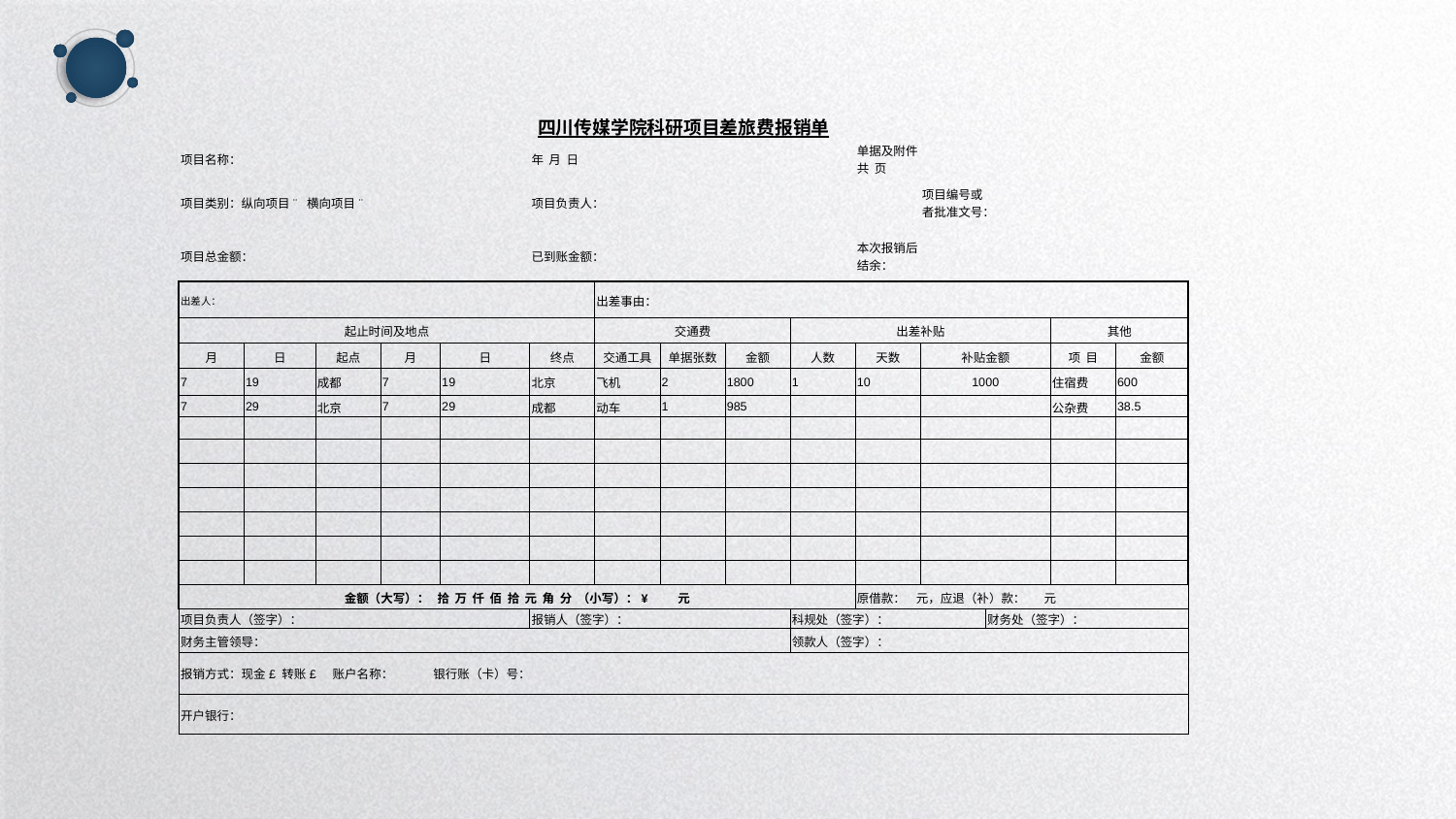

| 四川传媒学院科研项目差旅费报销单 |  |  |  |  |  |  |  |  |  |  |  |  |  |  |
| --- | --- | --- | --- | --- | --- | --- | --- | --- | --- | --- | --- | --- | --- | --- |
| 项目名称： |  |  |  |  | 年 月 日 |  |  |  |  | 单据及附件共 页 |  |  |  |  |
| 项目类别：纵向项目¨ 横向项目¨ |  |  |  |  | 项目负责人： |  |  |  |  |  | 项目编号或者批准文号： |  |  |  |
| 项目总金额： |  |  |  |  | 已到账金额： |  |  |  |  | 本次报销后结余： |  |  |  |  |
| 出差人： |  |  |  |  |  | 出差事由： |  |  |  |  |  |  |  |  |
| 起止时间及地点 |  |  |  |  |  | 交通费 |  |  | 出差补贴 |  |  |  | 其他 |  |
| 月 | 日 | 起点 | 月 | 日 | 终点 | 交通工具 | 单据张数 | 金额 | 人数 | 天数 | 补贴金额 |  | 项 目 | 金额 |
| 7 | 19 | 成都 | 7 | 19 | 北京 | 飞机 | 2 | 1800 | 1 | 10 | 1000 |  | 住宿费 | 600 |
| 7 | 29 | 北京 | 7 | 29 | 成都 | 动车 | 1 | 985 |  |  |  |  | 公杂费 | 38.5 |
|  |  |  |  |  |  |  |  |  |  |  |  |  |  |  |
|  |  |  |  |  |  |  |  |  |  |  |  |  |  |  |
|  |  |  |  |  |  |  |  |  |  |  |  |  |  |  |
|  |  |  |  |  |  |  |  |  |  |  |  |  |  |  |
|  |  |  |  |  |  |  |  |  |  |  |  |  |  |  |
|  |  |  |  |  |  |  |  |  |  |  |  |  |  |  |
|  |  |  |  |  |  |  |  |  |  |  |  |  |  |  |
| 金额（大写）： 拾 万 仟 佰 拾 元 角 分 （小写）：¥ 元 |  |  |  |  |  |  |  |  |  | 原借款： 元，应退（补）款： 元 |  |  |  |  |
| 项目负责人（签字）： |  |  |  |  | 报销人（签字）： |  |  |  | 科规处（签字）： |  |  | 财务处（签字）： |  |  |
| 财务主管领导： |  |  |  |  |  |  |  |  | 领款人（签字）： |  |  |  |  |  |
| 报销方式：现金£ 转账£ 账户名称： 银行账（卡）号： |  |  |  |  |  |  |  |  |  |  |  |  |  |  |
| 开户银行： |  |  |  |  |  |  |  |  |  |  |  |  |  |  |